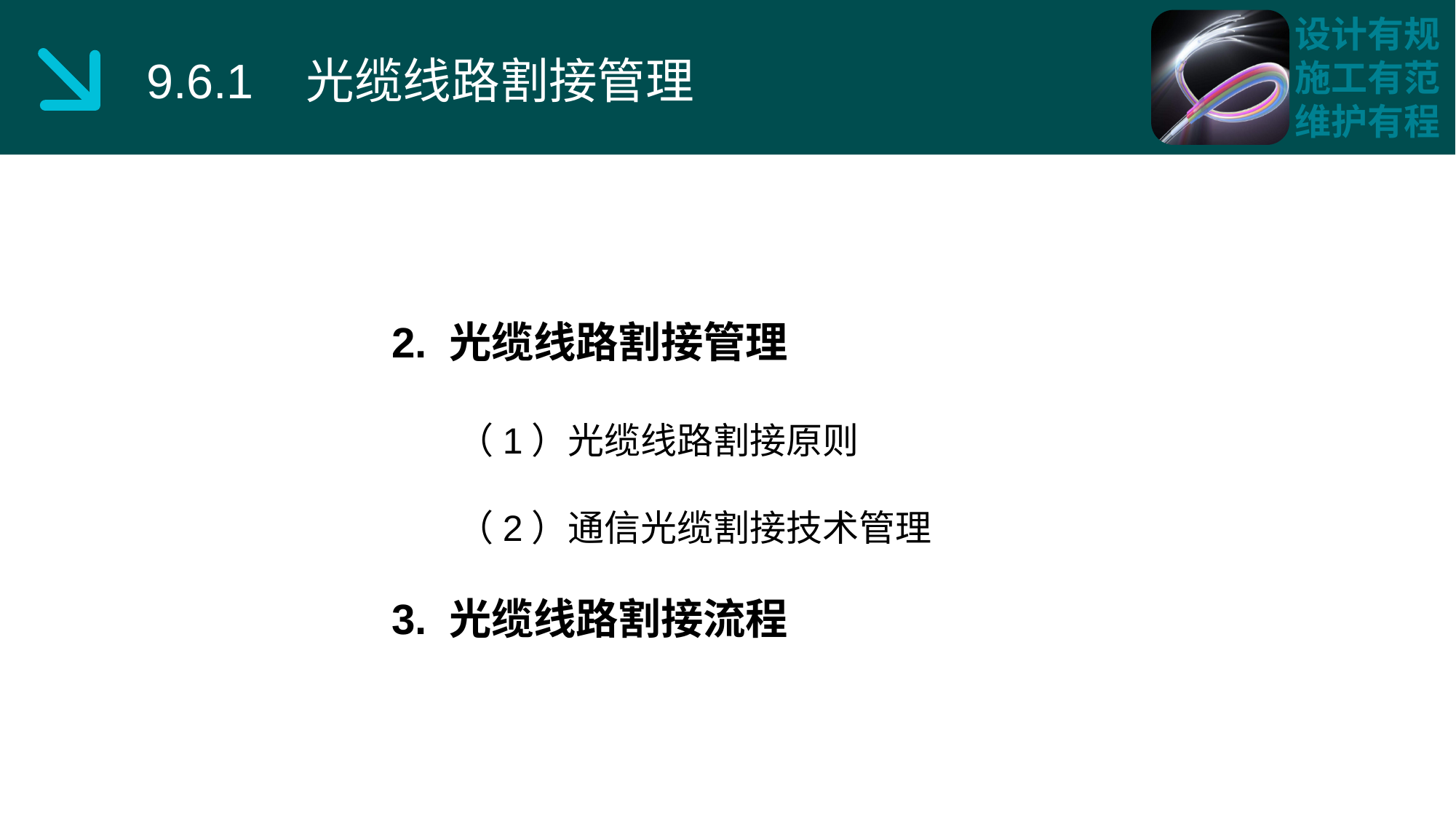

9.6.1   光缆线路割接管理

2. 光缆线路割接管理

       （1）光缆线路割接原则

       （2）通信光缆割接技术管理

3. 光缆线路割接流程